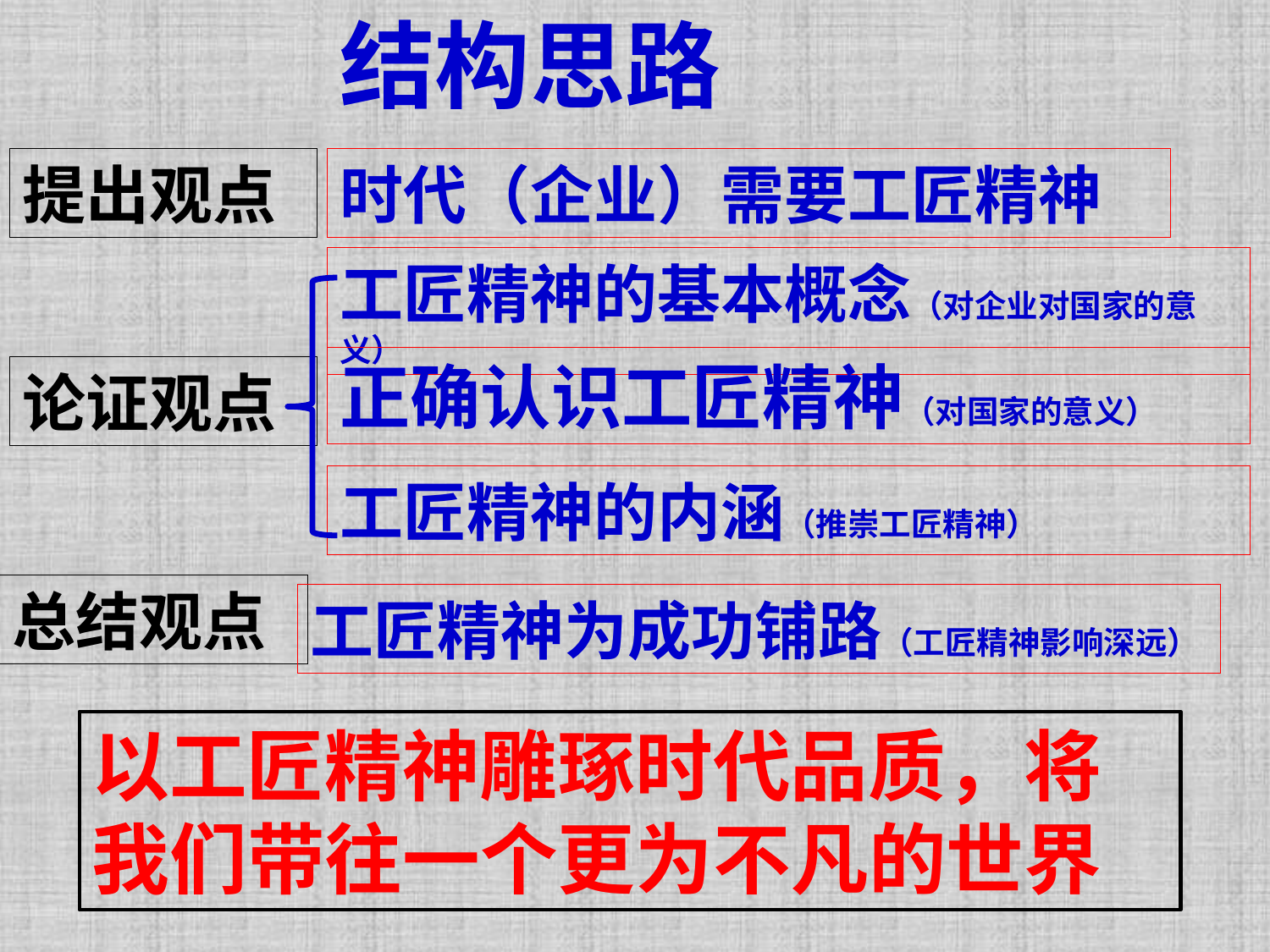

结构思路
提出观点
时代（企业）需要工匠精神
工匠精神的基本概念（对企业对国家的意义）

正确认识工匠精神（对国家的意义）
论证观点
工匠精神的内涵（推崇工匠精神）
总结观点
工匠精神为成功铺路（工匠精神影响深远）
以工匠精神雕琢时代品质，将我们带往一个更为不凡的世界